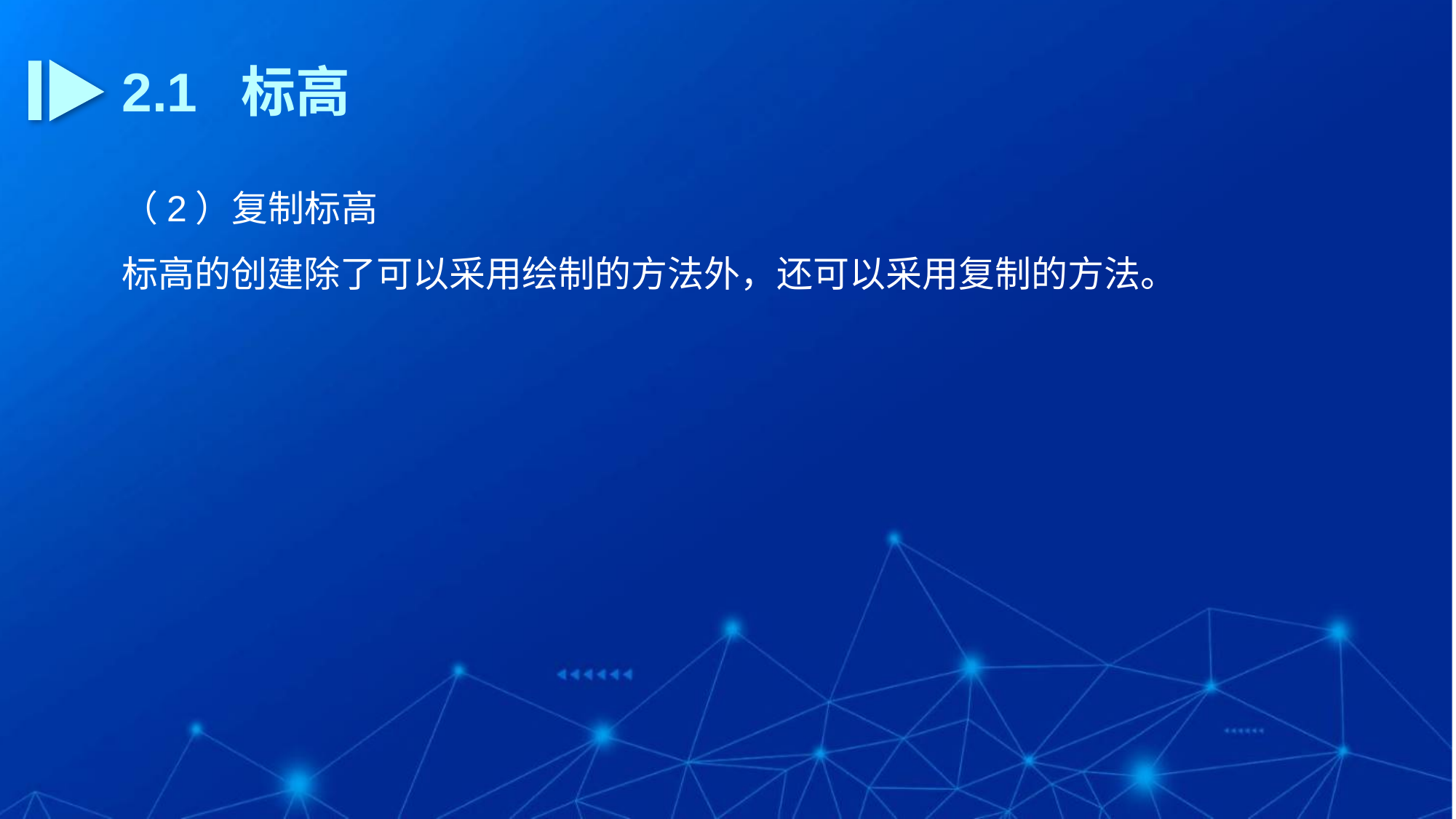

2.1  标高

（2）复制标高
标高的创建除了可以采用绘制的方法外，还可以采用复制的方法。